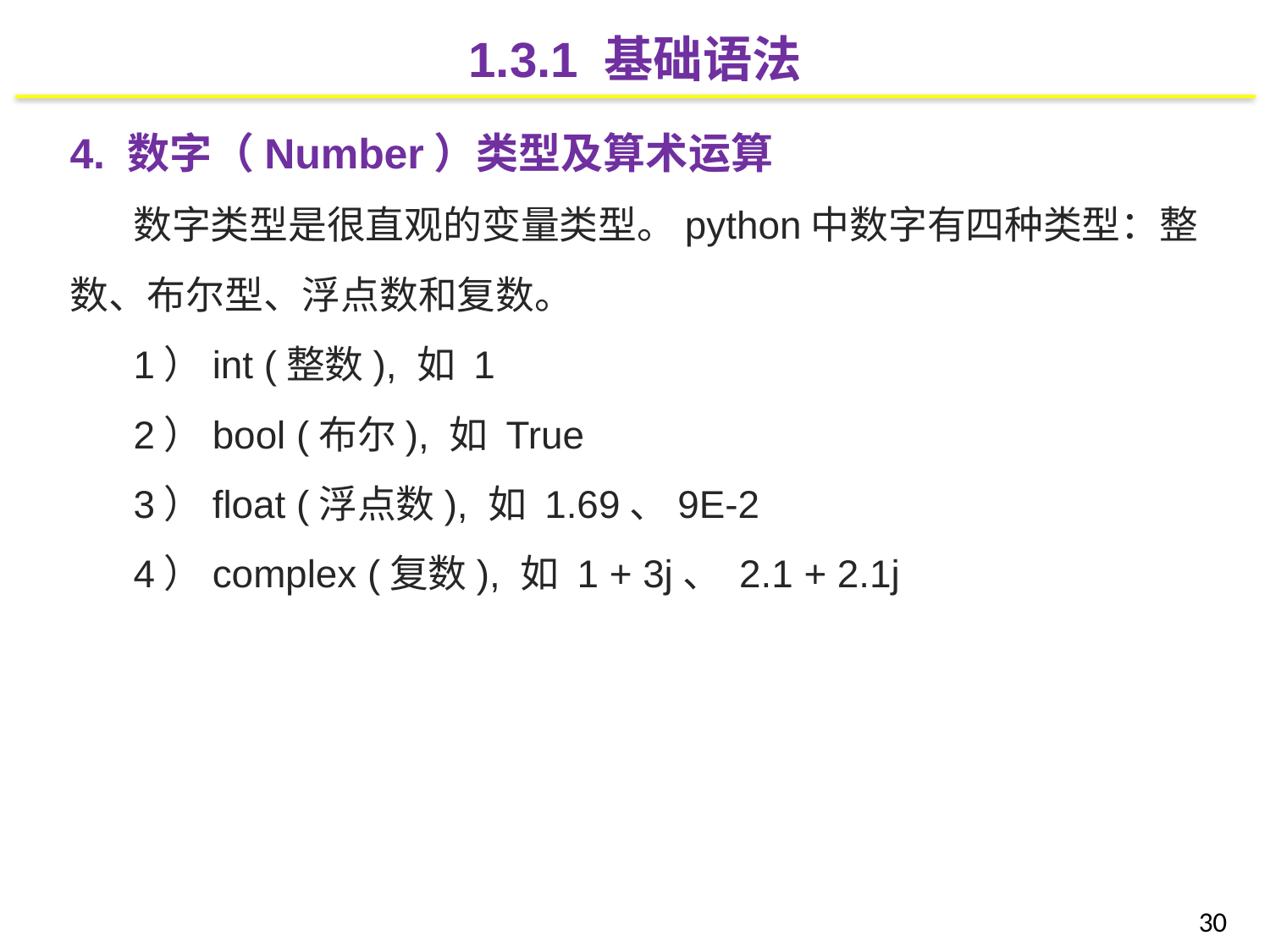

1.3.1 基础语法
4. 数字（Number）类型及算术运算
数字类型是很直观的变量类型。python中数字有四种类型：整数、布尔型、浮点数和复数。
1）int (整数), 如 1
2）bool (布尔), 如 True
3）float (浮点数), 如 1.69、9E-2
4）complex (复数), 如 1 + 3j、 2.1 + 2.1j

30